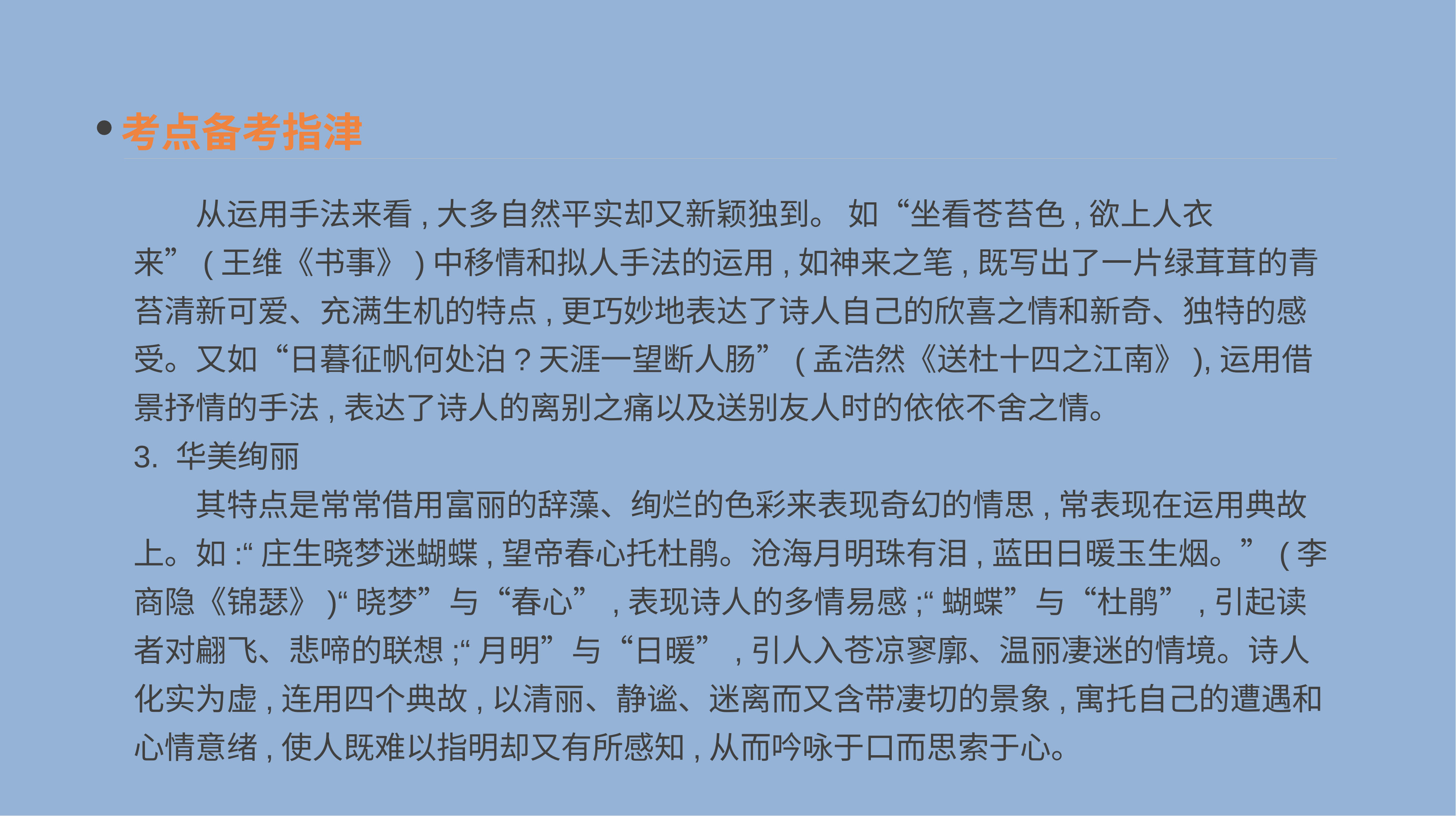

考点备考指津

　　从运用手法来看,大多自然平实却又新颖独到。 如“坐看苍苔色,欲上人衣来”(王维《书事》)中移情和拟人手法的运用,如神来之笔,既写出了一片绿茸茸的青苔清新可爱、充满生机的特点,更巧妙地表达了诗人自己的欣喜之情和新奇、独特的感受。又如“日暮征帆何处泊?天涯一望断人肠”(孟浩然《送杜十四之江南》),运用借景抒情的手法,表达了诗人的离别之痛以及送别友人时的依依不舍之情。
3. 华美绚丽
　　其特点是常常借用富丽的辞藻、绚烂的色彩来表现奇幻的情思,常表现在运用典故上。如:“庄生晓梦迷蝴蝶,望帝春心托杜鹃。沧海月明珠有泪,蓝田日暖玉生烟。”(李商隐《锦瑟》)“晓梦”与“春心”,表现诗人的多情易感;“蝴蝶”与“杜鹃”,引起读者对翩飞、悲啼的联想;“月明”与“日暖”,引人入苍凉寥廓、温丽凄迷的情境。诗人化实为虚,连用四个典故,以清丽、静谧、迷离而又含带凄切的景象,寓托自己的遭遇和心情意绪,使人既难以指明却又有所感知,从而吟咏于口而思索于心。